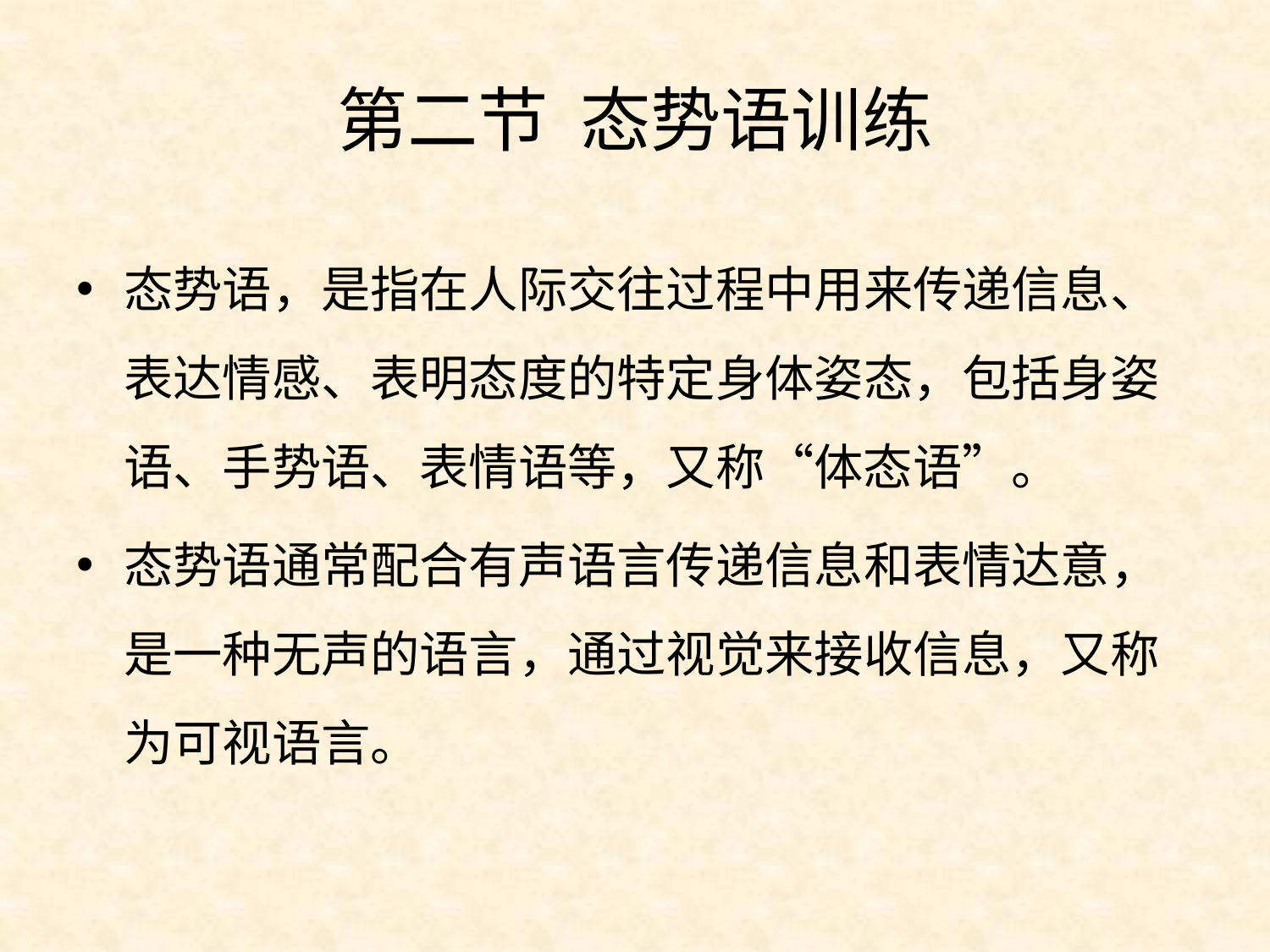

# 第二节  态势语训练
态势语，是指在人际交往过程中用来传递信息、表达情感、表明态度的特定身体姿态，包括身姿语、手势语、表情语等，又称“体态语”。
态势语通常配合有声语言传递信息和表情达意，是一种无声的语言，通过视觉来接收信息，又称为可视语言。